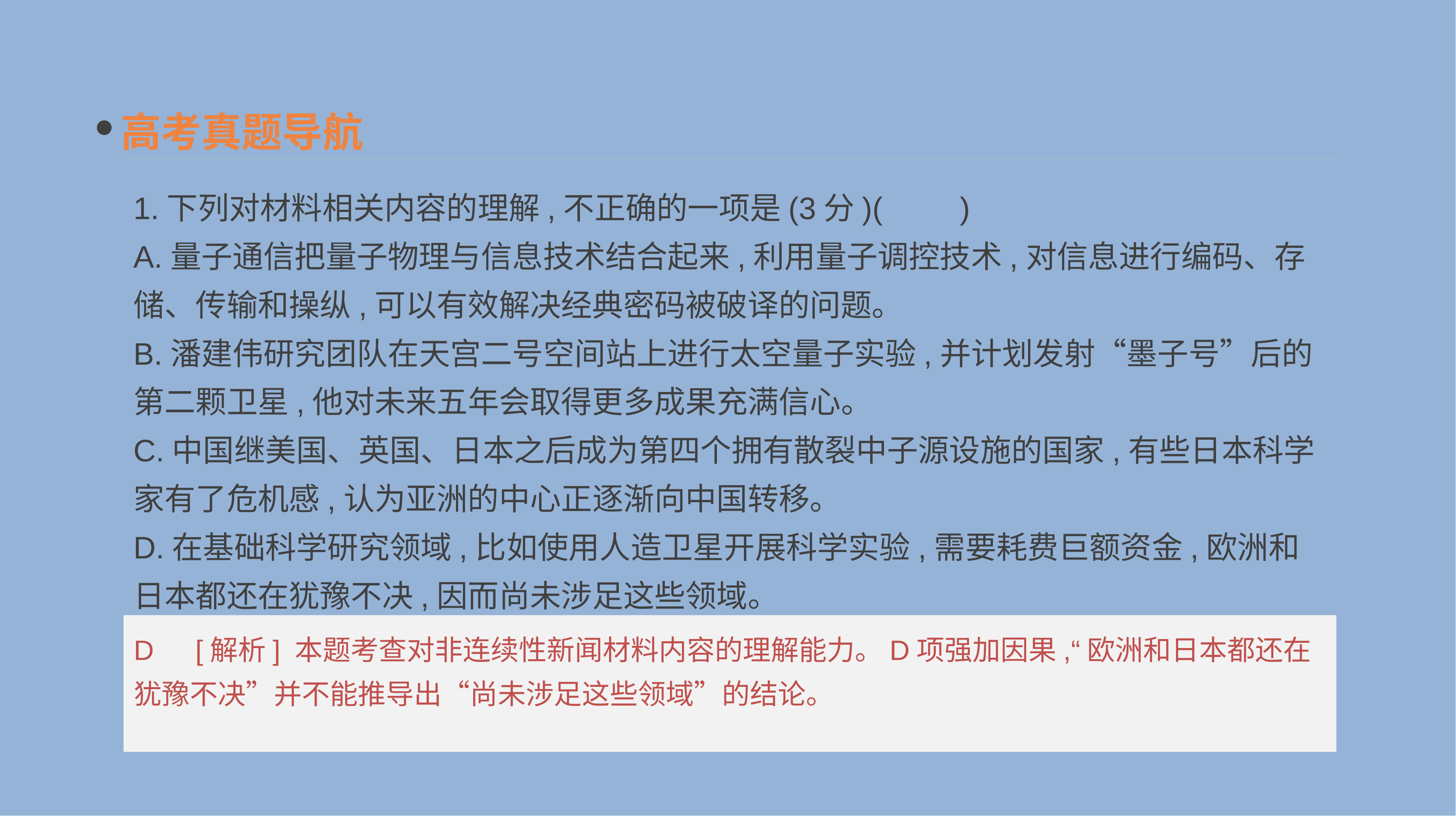

高考真题导航

1.下列对材料相关内容的理解,不正确的一项是(3分)(　　)
A.量子通信把量子物理与信息技术结合起来,利用量子调控技术,对信息进行编码、存储、传输和操纵,可以有效解决经典密码被破译的问题。
B.潘建伟研究团队在天宫二号空间站上进行太空量子实验,并计划发射“墨子号”后的第二颗卫星,他对未来五年会取得更多成果充满信心。
C.中国继美国、英国、日本之后成为第四个拥有散裂中子源设施的国家,有些日本科学家有了危机感,认为亚洲的中心正逐渐向中国转移。
D.在基础科学研究领域,比如使用人造卫星开展科学实验,需要耗费巨额资金,欧洲和日本都还在犹豫不决,因而尚未涉足这些领域。

D　[解析] 本题考查对非连续性新闻材料内容的理解能力。D项强加因果,“欧洲和日本都还在犹豫不决”并不能推导出“尚未涉足这些领域”的结论。